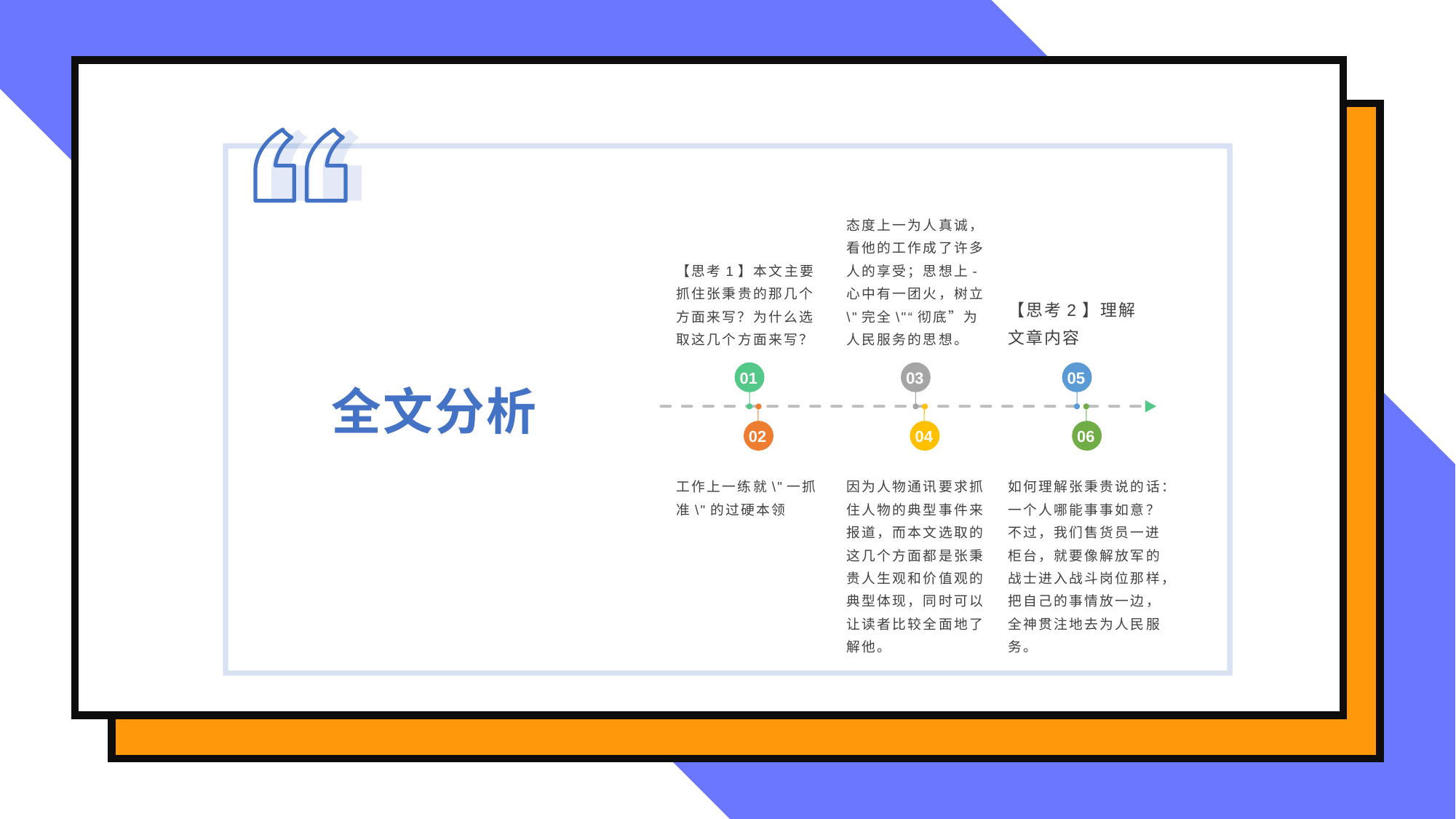

【思考1】本文主要抓住张秉贵的那几个方面来写？为什么选取这几个方面来写？
态度上一为人真诚，看他的工作成了许多人的享受；思想上-心中有一团火，树立\"完全\"“彻底”为人民服务的思想。
【思考2】理解文章内容
全文分析

03
05
01

04
06
02
工作上一练就\"一抓准\"的过硬本领
因为人物通讯要求抓住人物的典型事件来报道，而本文选取的这几个方面都是张秉贵人生观和价值观的典型体现，同时可以让读者比较全面地了解他。
如何理解张秉贵说的话：一个人哪能事事如意？不过，我们售货员一进柜台，就要像解放军的战士进入战斗岗位那样，把自己的事情放一边，全神贯注地去为人民服务。